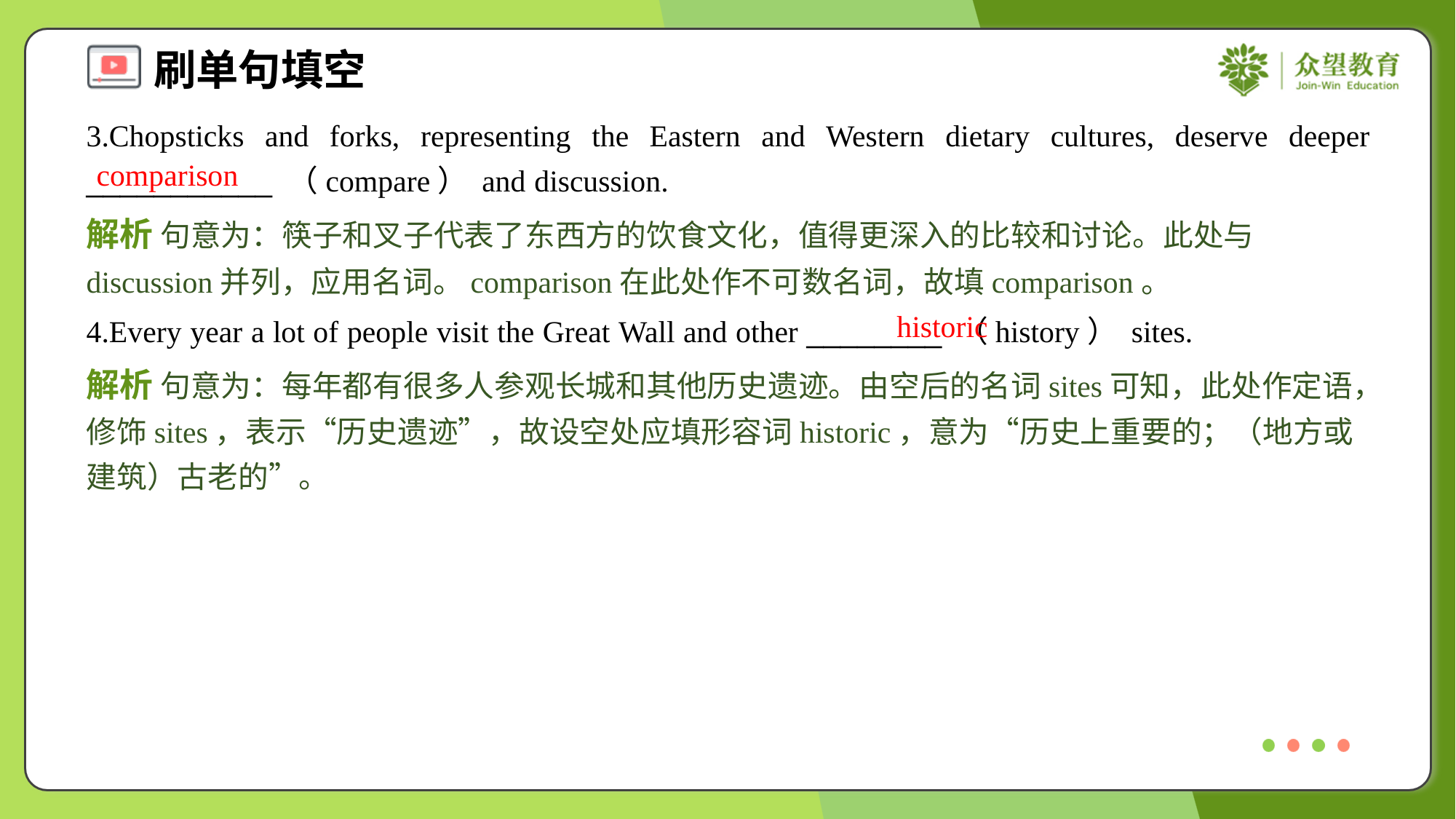

3.Chopsticks and forks, representing the Eastern and Western dietary cultures, deserve deeper ___________ （compare） and discussion.
comparison
解析 句意为：筷子和叉子代表了东西方的饮食文化，值得更深入的比较和讨论。此处与discussion并列，应用名词。comparison在此处作不可数名词，故填comparison。
historic
4.Every year a lot of people visit the Great Wall and other ________ （history） sites.
解析 句意为：每年都有很多人参观长城和其他历史遗迹。由空后的名词sites可知，此处作定语，修饰sites，表示“历史遗迹”，故设空处应填形容词historic，意为“历史上重要的；（地方或建筑）古老的”。